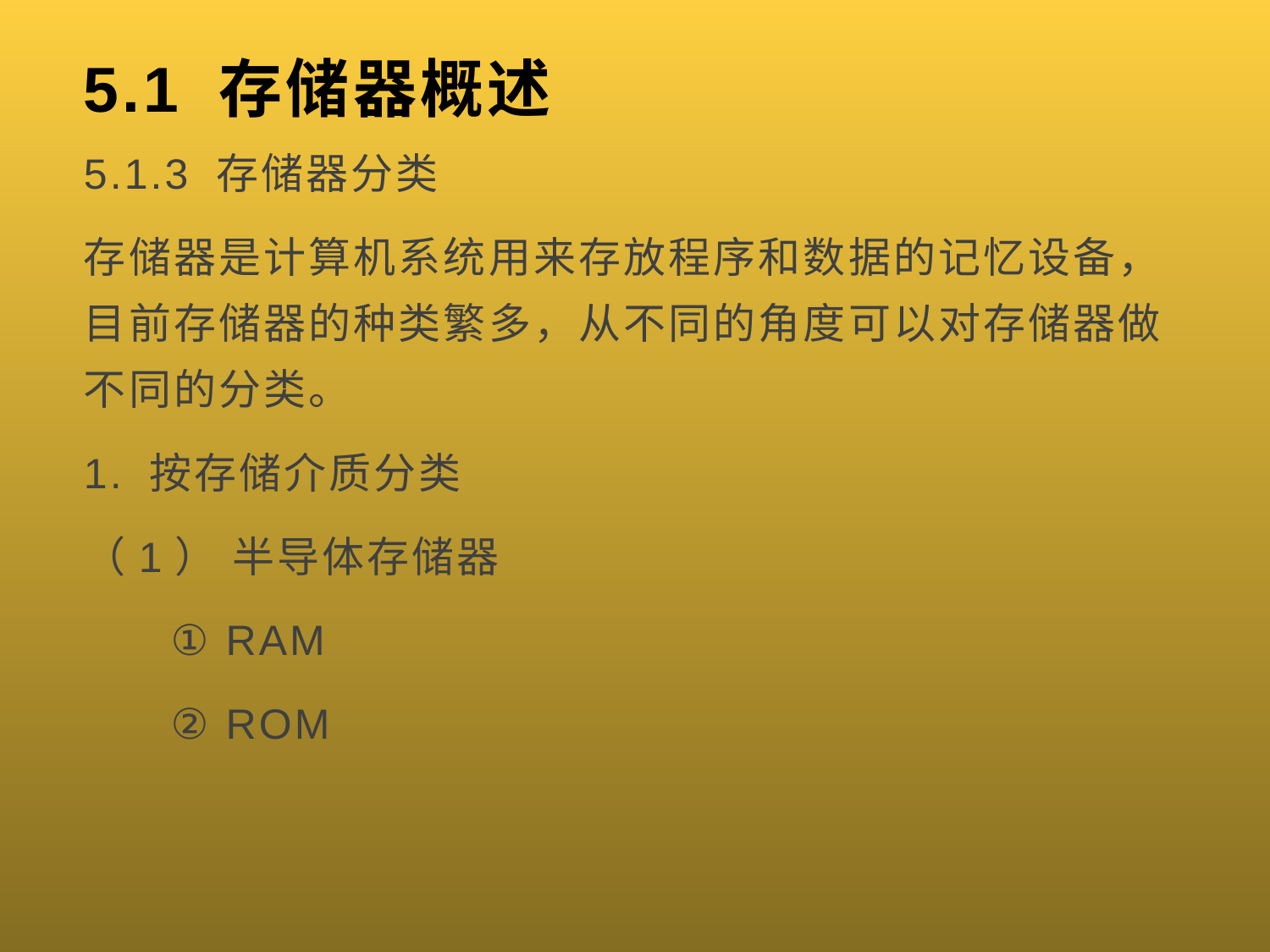

# 5.1 存储器概述
5.1.3 存储器分类
存储器是计算机系统用来存放程序和数据的记忆设备，目前存储器的种类繁多，从不同的角度可以对存储器做不同的分类。
1. 按存储介质分类
（1） 半导体存储器
      ① RAM
      ② ROM